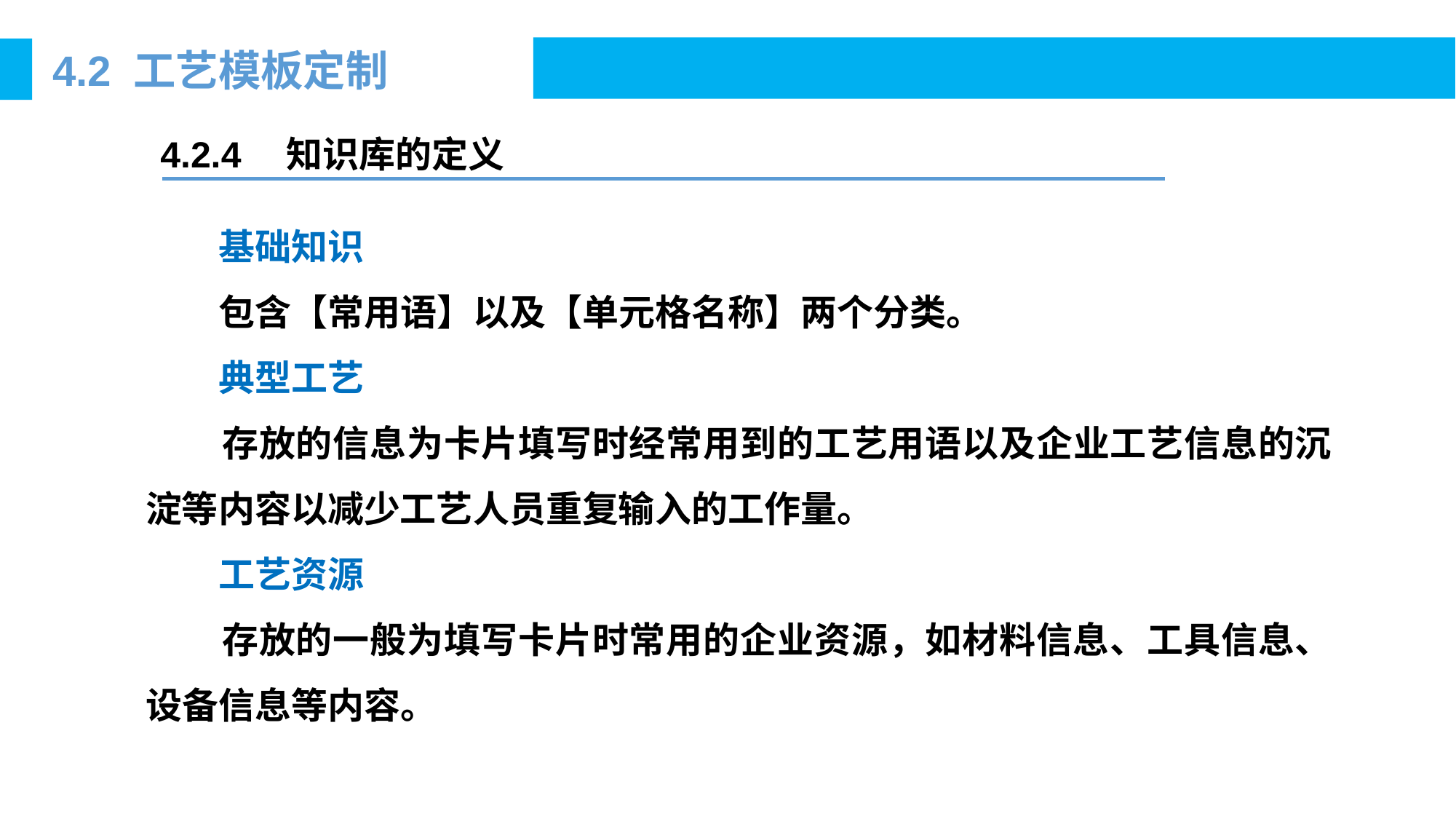

4.2 工艺模板定制
4.2.4　知识库的定义
    基础知识
    包含【常用语】以及【单元格名称】两个分类。
    典型工艺
    存放的信息为卡片填写时经常用到的工艺用语以及企业工艺信息的沉淀等内容以减少工艺人员重复输入的工作量。
    工艺资源
    存放的一般为填写卡片时常用的企业资源，如材料信息、工具信息、设备信息等内容。